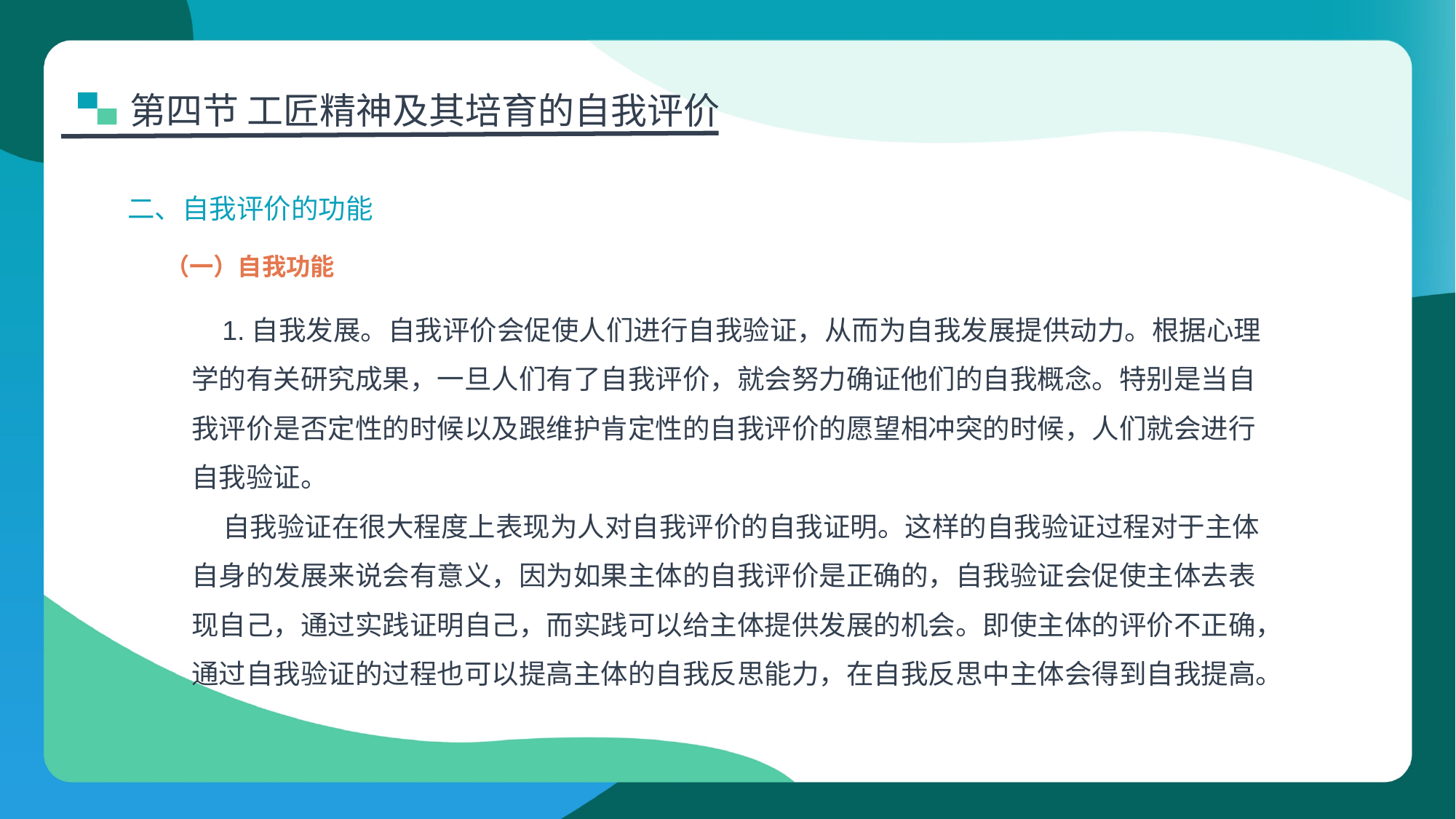

第四节 工匠精神及其培育的自我评价

二、自我评价的功能
（一）自我功能
    1.自我发展。自我评价会促使人们进行自我验证，从而为自我发展提供动力。根据心理学的有关研究成果，一旦人们有了自我评价，就会努力确证他们的自我概念。特别是当自我评价是否定性的时候以及跟维护肯定性的自我评价的愿望相冲突的时候，人们就会进行自我验证。
    自我验证在很大程度上表现为人对自我评价的自我证明。这样的自我验证过程对于主体自身的发展来说会有意义，因为如果主体的自我评价是正确的，自我验证会促使主体去表现自己，通过实践证明自己，而实践可以给主体提供发展的机会。即使主体的评价不正确，通过自我验证的过程也可以提高主体的自我反思能力，在自我反思中主体会得到自我提高。